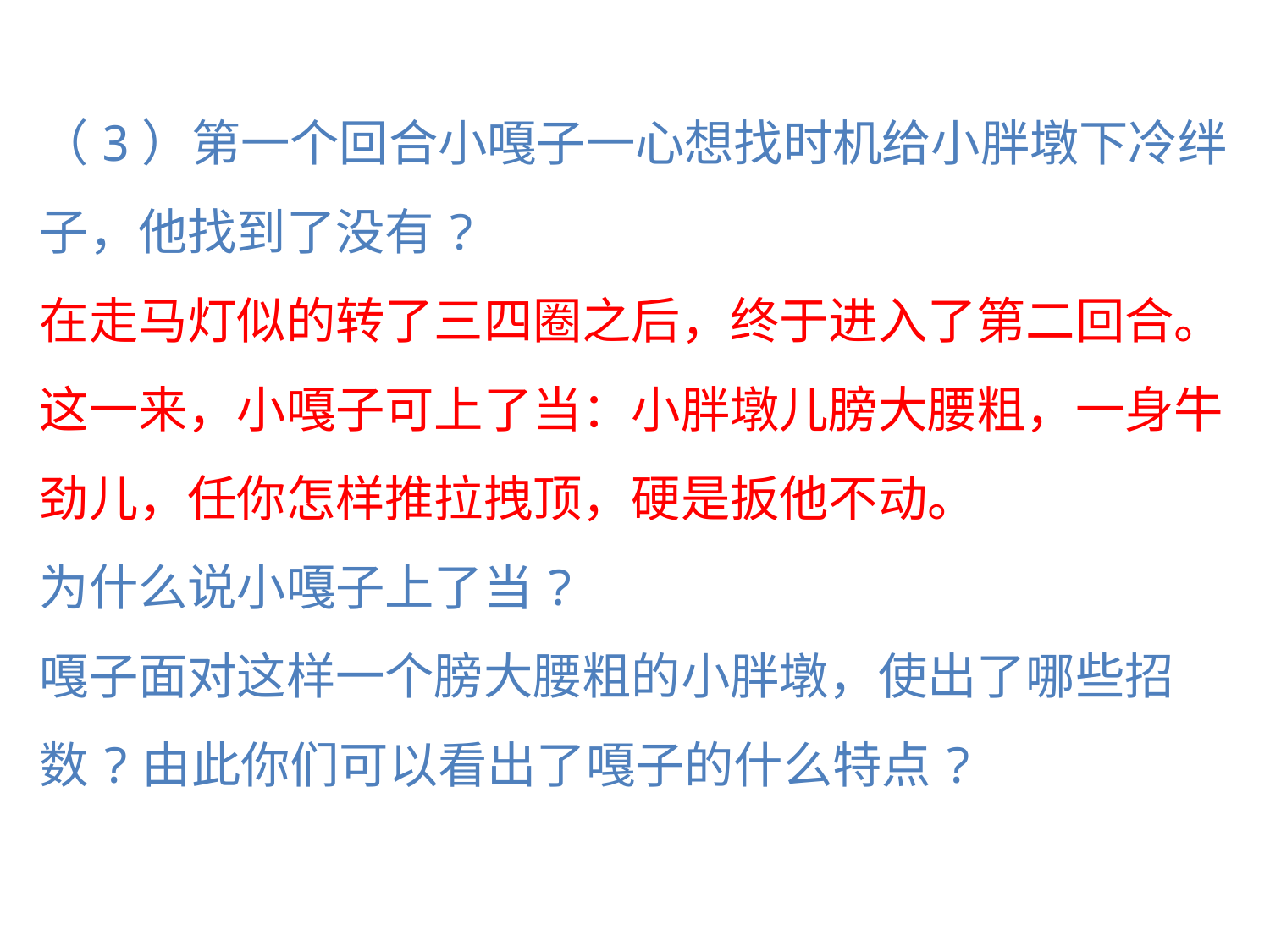

（3）第一个回合小嘎子一心想找时机给小胖墩下冷绊子，他找到了没有?
在走马灯似的转了三四圈之后，终于进入了第二回合。
这一来，小嘎子可上了当：小胖墩儿膀大腰粗，一身牛劲儿，任你怎样推拉拽顶，硬是扳他不动。
为什么说小嘎子上了当?
嘎子面对这样一个膀大腰粗的小胖墩，使出了哪些招数?由此你们可以看出了嘎子的什么特点?